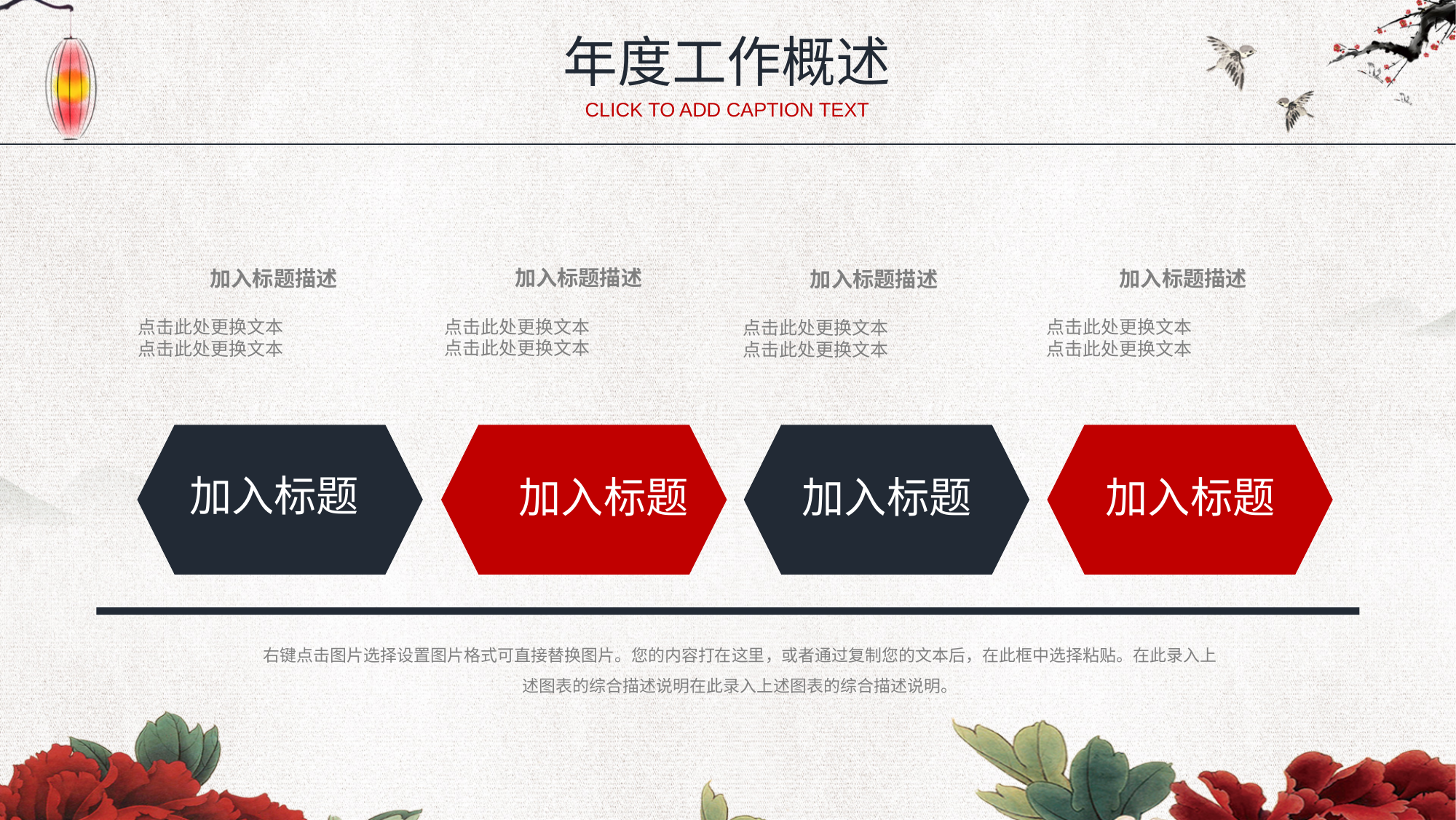

年度工作概述
CLICK TO ADD CAPTION TEXT
加入标题描述
加入标题描述
加入标题描述
加入标题描述
点击此处更换文本
点击此处更换文本
点击此处更换文本
点击此处更换文本
点击此处更换文本
点击此处更换文本
点击此处更换文本
点击此处更换文本

加入标题
加入标题
加入标题
加入标题

右键点击图片选择设置图片格式可直接替换图片。您的内容打在这里，或者通过复制您的文本后，在此框中选择粘贴。在此录入上述图表的综合描述说明在此录入上述图表的综合描述说明。